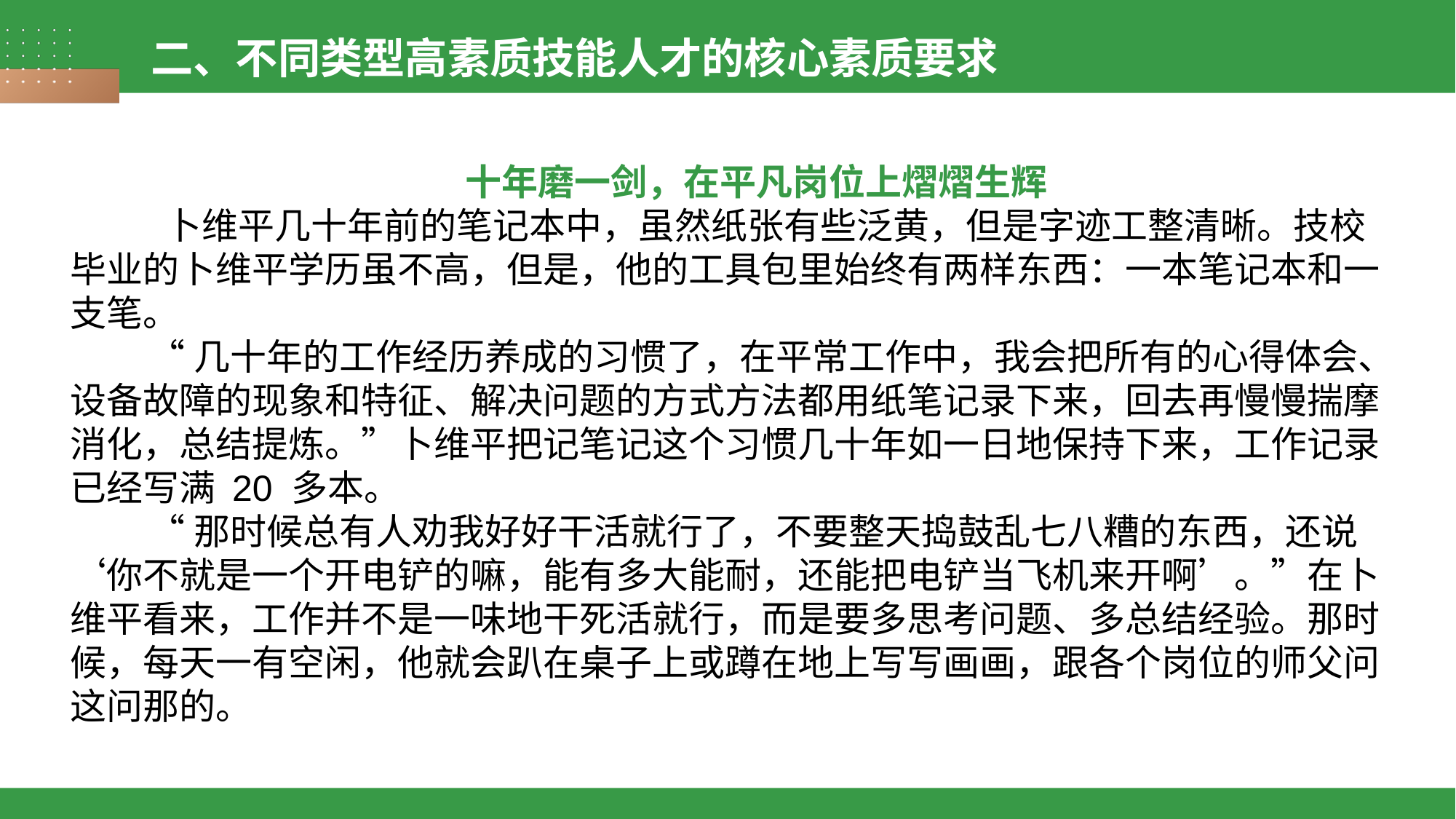

二、不同类型高素质技能人才的核心素质要求
十年磨一剑，在平凡岗位上熠熠生辉
    卜维平几十年前的笔记本中，虽然纸张有些泛黄，但是字迹工整清晰。技校毕业的卜维平学历虽不高，但是，他的工具包里始终有两样东西：一本笔记本和一支笔。
   “几十年的工作经历养成的习惯了，在平常工作中，我会把所有的心得体会、设备故障的现象和特征、解决问题的方式方法都用纸笔记录下来，回去再慢慢揣摩消化，总结提炼。”卜维平把记笔记这个习惯几十年如一日地保持下来，工作记录已经写满 20 多本。
   “那时候总有人劝我好好干活就行了，不要整天捣鼓乱七八糟的东西，还说‘你不就是一个开电铲的嘛，能有多大能耐，还能把电铲当飞机来开啊’。”在卜维平看来，工作并不是一味地干死活就行，而是要多思考问题、多总结经验。那时候，每天一有空闲，他就会趴在桌子上或蹲在地上写写画画，跟各个岗位的师父问这问那的。